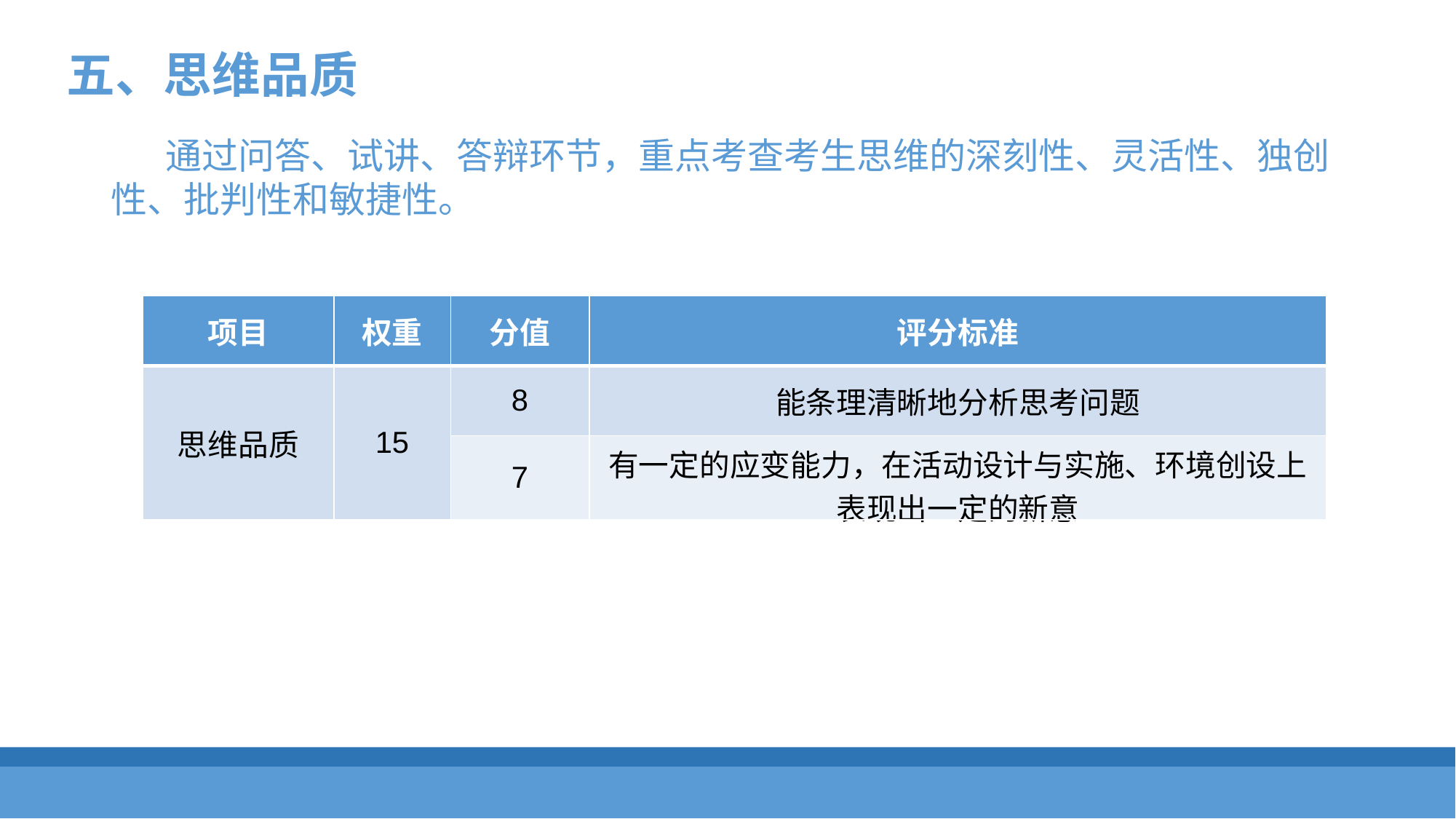

五、思维品质
通过问答、试讲、答辩环节，重点考查考生思维的深刻性、灵活性、独创性、批判性和敏捷性。
| 项目 | 权重 | 分值 | 评分标准 |
| --- | --- | --- | --- |
| 思维品质 | 15 | 8 | 能条理清晰地分析思考问题 |
|  |  | 7 | 有一定的应变能力，在活动设计与实施、环境创设上表现出一定的新意 |